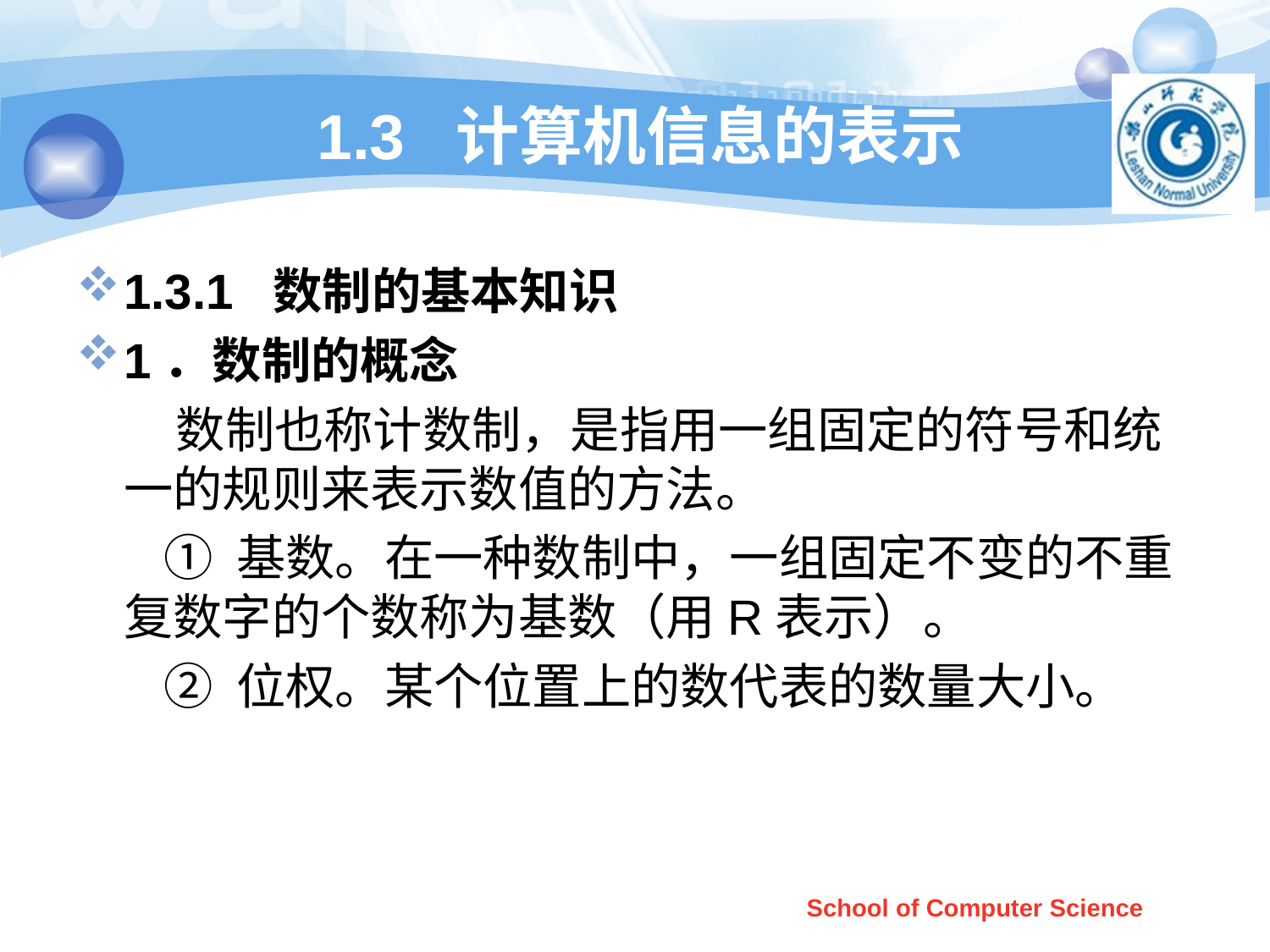

# 1.3  计算机信息的表示
1.3.1  数制的基本知识
1．数制的概念
        数制也称计数制，是指用一组固定的符号和统一的规则来表示数值的方法。
        ① 基数。在一种数制中，一组固定不变的不重复数字的个数称为基数（用R表示）。
        ② 位权。某个位置上的数代表的数量大小。

School of Computer Science